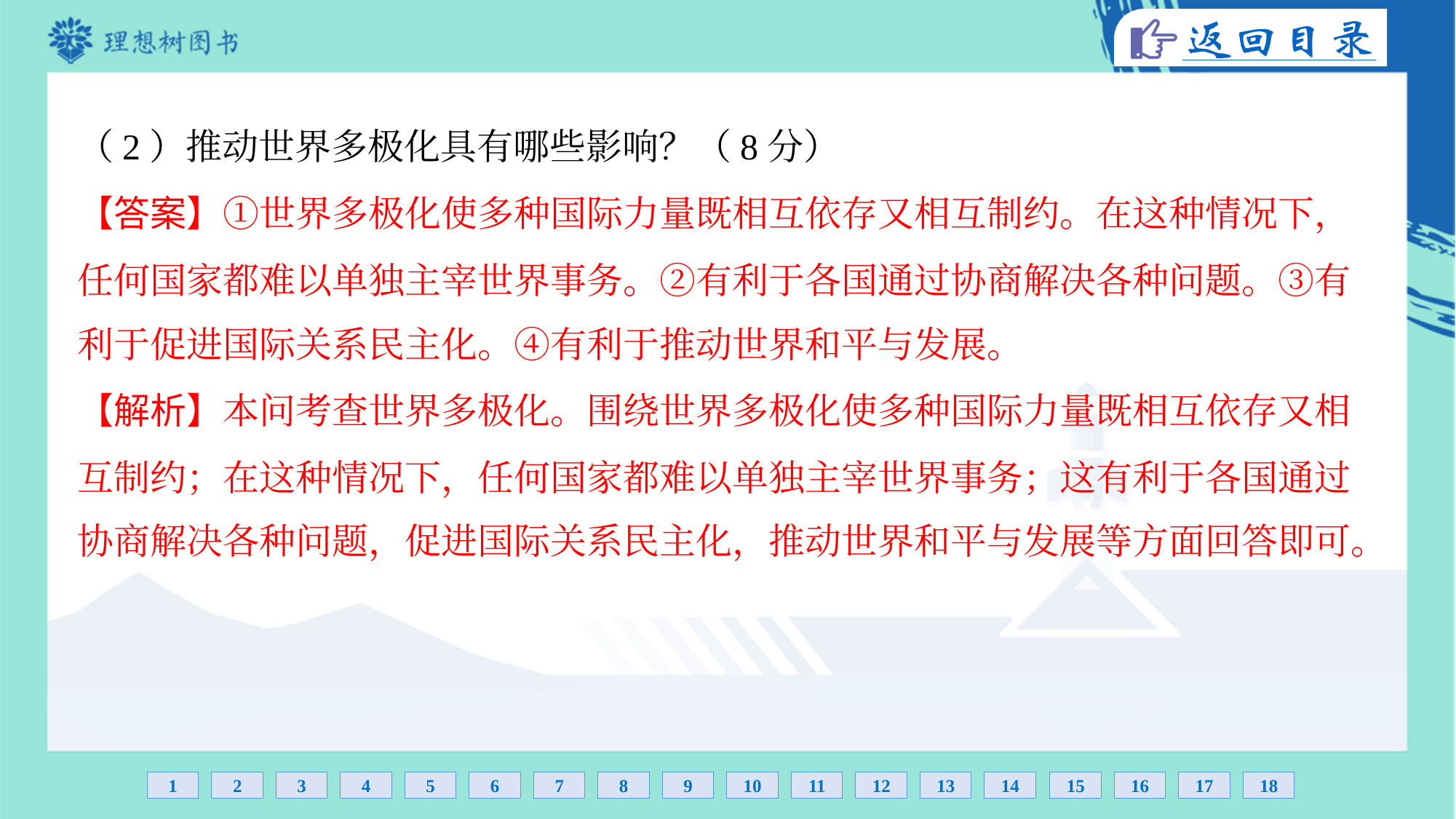

（2）推动世界多极化具有哪些影响？（8分）
【答案】①世界多极化使多种国际力量既相互依存又相互制约。在这种情况下，
任何国家都难以单独主宰世界事务。②有利于各国通过协商解决各种问题。③有
利于促进国际关系民主化。④有利于推动世界和平与发展。
【解析】本问考查世界多极化。围绕世界多极化使多种国际力量既相互依存又相
互制约；在这种情况下，任何国家都难以单独主宰世界事务；这有利于各国通过
协商解决各种问题，促进国际关系民主化，推动世界和平与发展等方面回答即可。